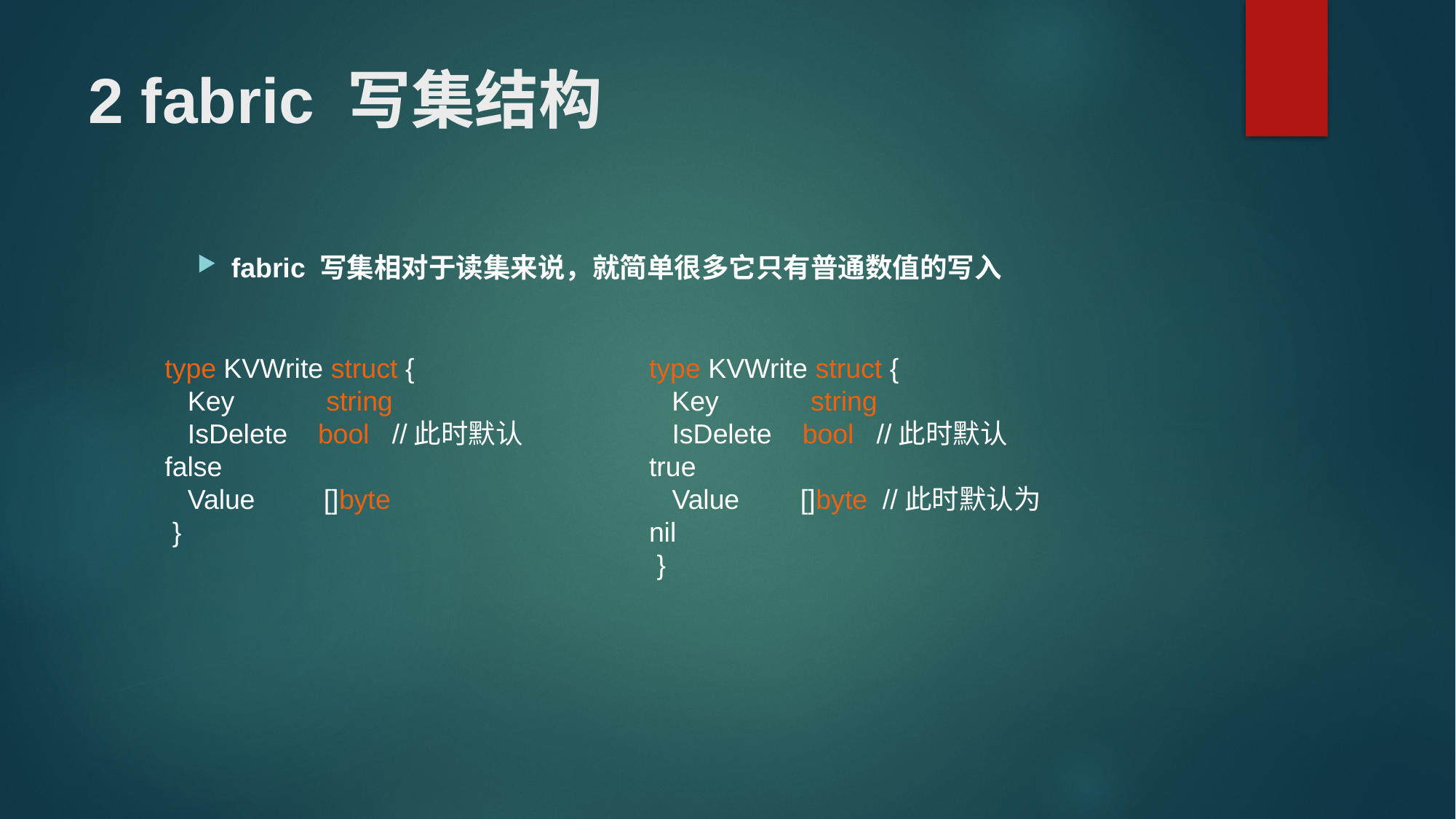

# 2 fabric 写集结构
fabric 写集相对于读集来说，就简单很多它只有普通数值的写入
type KVWrite struct {
   Key            string
   IsDelete    bool   //此时默认false
   Value         []byte
 }

type KVWrite struct {
   Key            string
   IsDelete    bool   //此时默认true
   Value        []byte  //此时默认为nil
 }